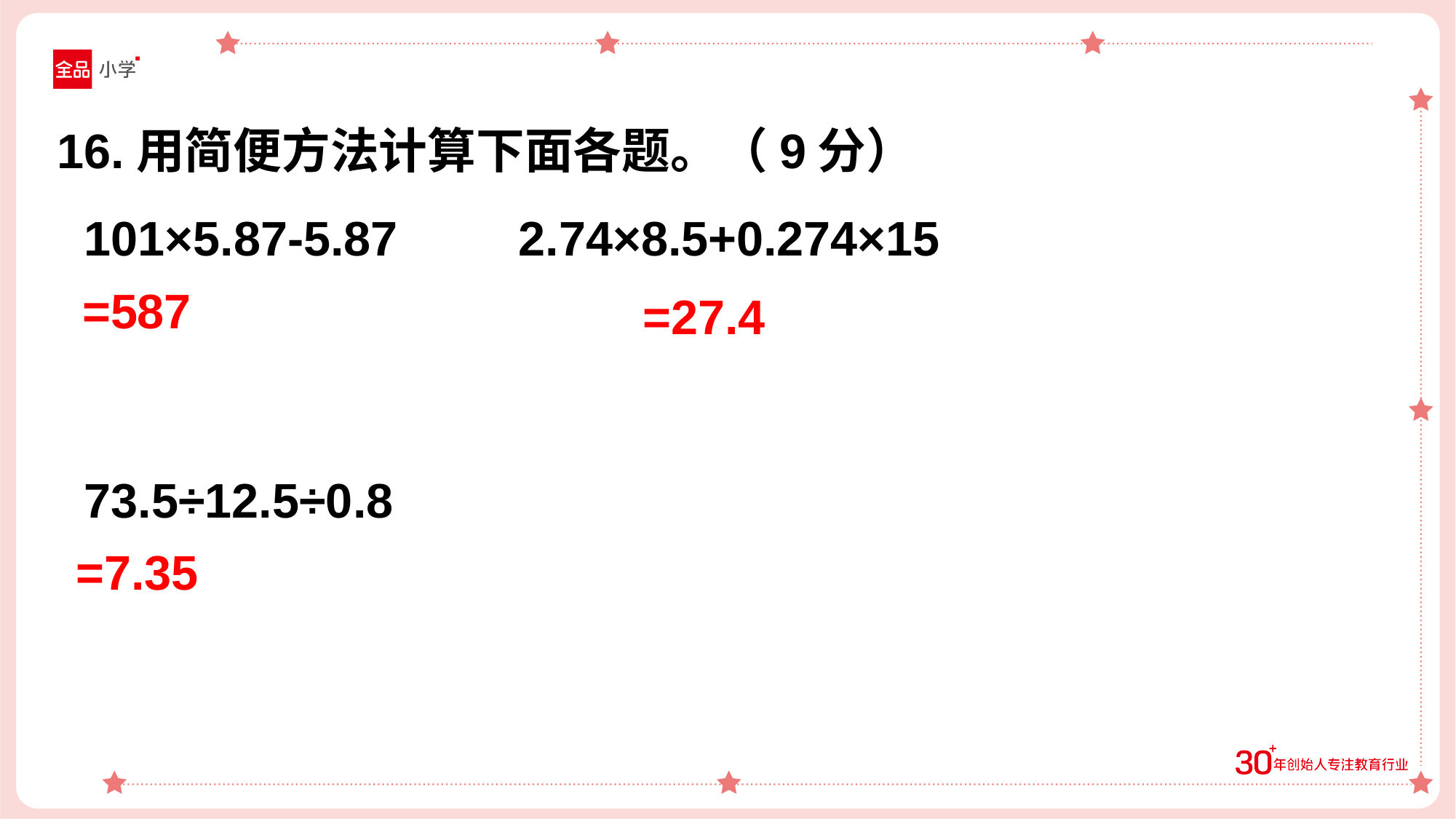

16.用简便方法计算下面各题。（9分）
  101×5.87-5.87         2.74×8.5+0.274×15

  73.5÷12.5÷0.8

=587
=27.4
=7.35